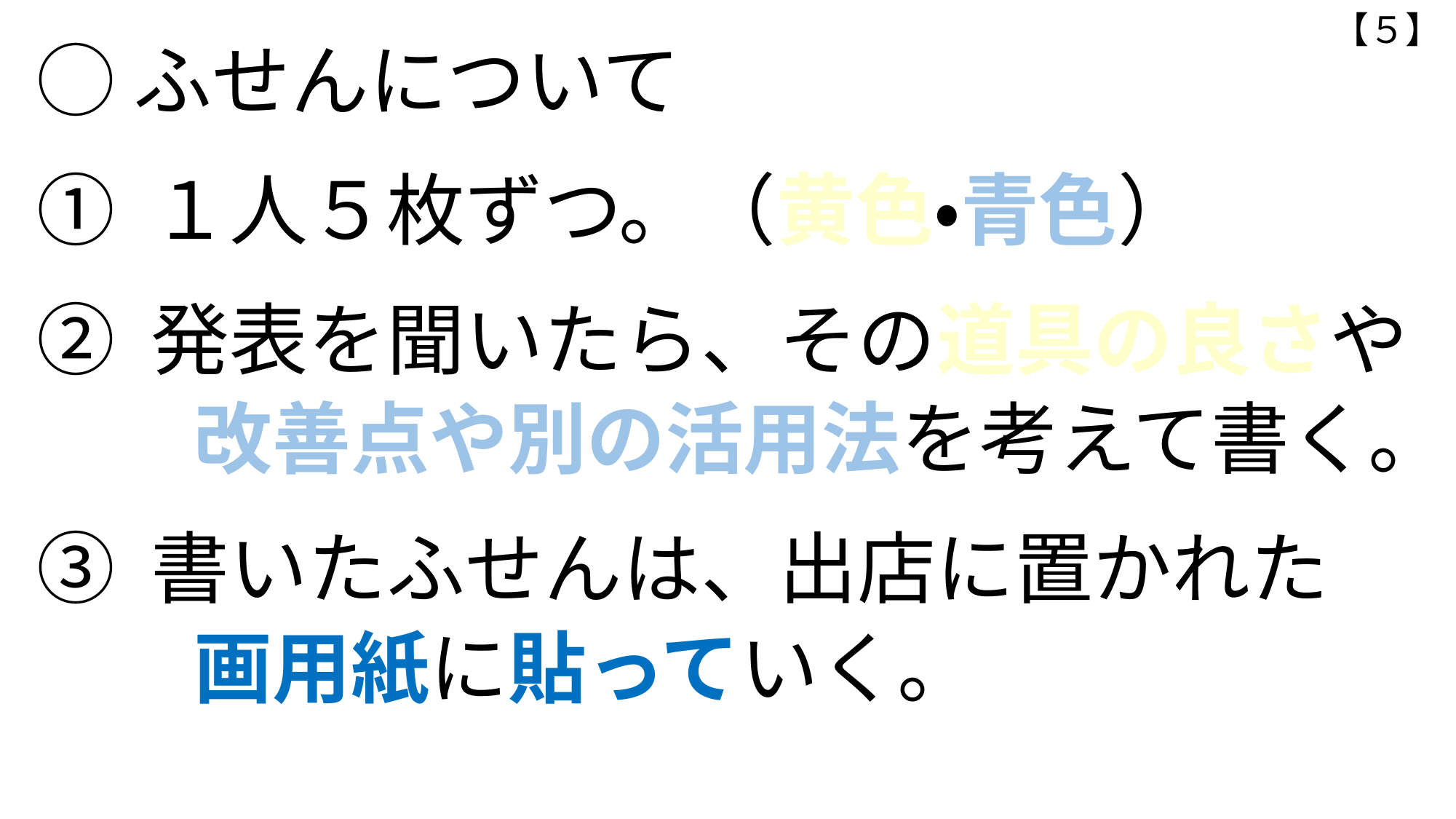

【５】
◯ふせんについて

① １人５枚ずつ。（黄色・青色）

② 発表を聞いたら、その道具の良さや
　　改善点や別の活用法を考えて書く。

③ 書いたふせんは、出店に置かれた
　　画用紙に貼っていく。